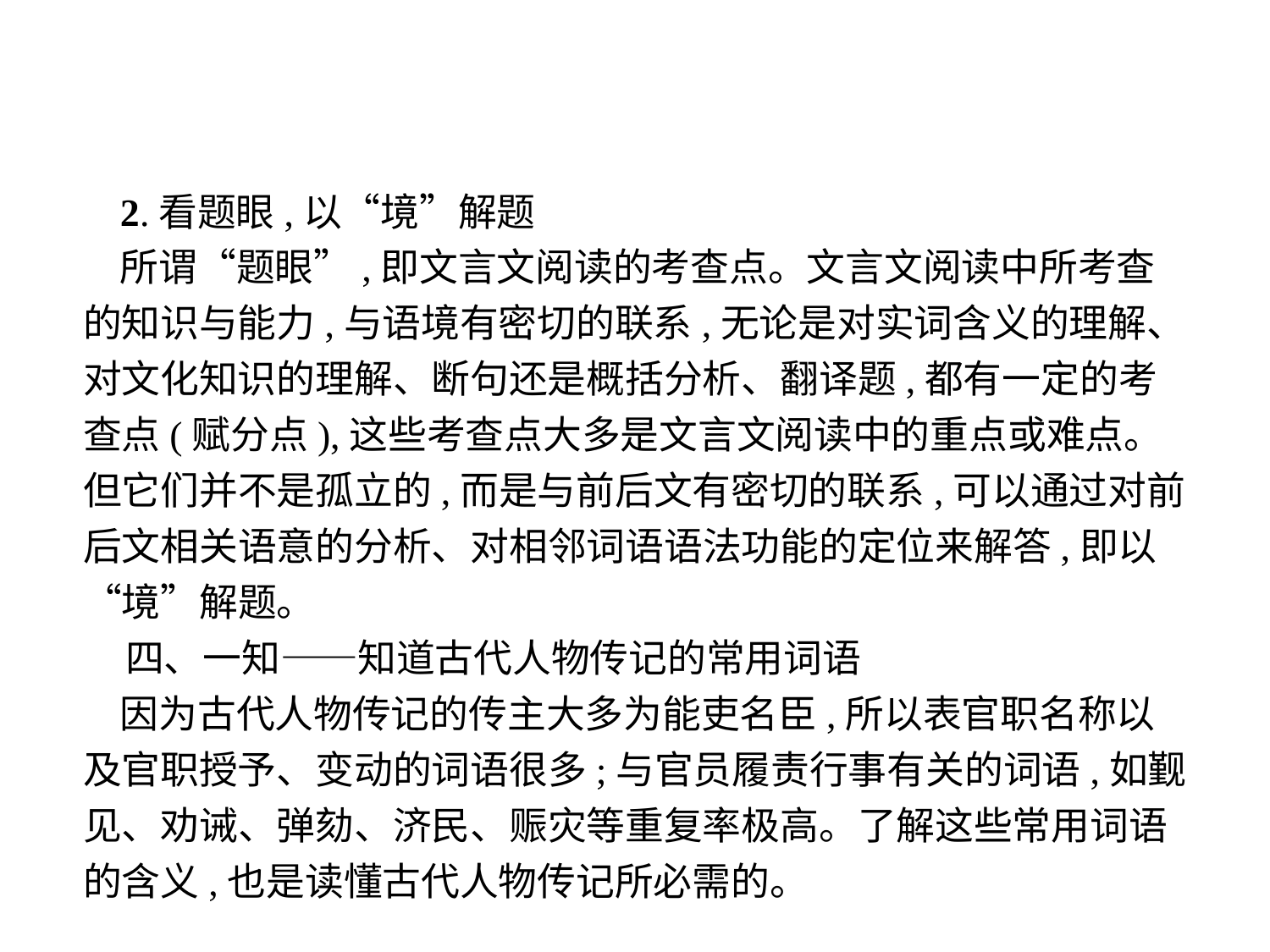

2.看题眼,以“境”解题
所谓“题眼”,即文言文阅读的考查点。文言文阅读中所考查的知识与能力,与语境有密切的联系,无论是对实词含义的理解、对文化知识的理解、断句还是概括分析、翻译题,都有一定的考查点(赋分点),这些考查点大多是文言文阅读中的重点或难点。但它们并不是孤立的,而是与前后文有密切的联系,可以通过对前后文相关语意的分析、对相邻词语语法功能的定位来解答,即以“境”解题。
四、一知——知道古代人物传记的常用词语
因为古代人物传记的传主大多为能吏名臣,所以表官职名称以及官职授予、变动的词语很多;与官员履责行事有关的词语,如觐见、劝诫、弹劾、济民、赈灾等重复率极高。了解这些常用词语的含义,也是读懂古代人物传记所必需的。
-11-